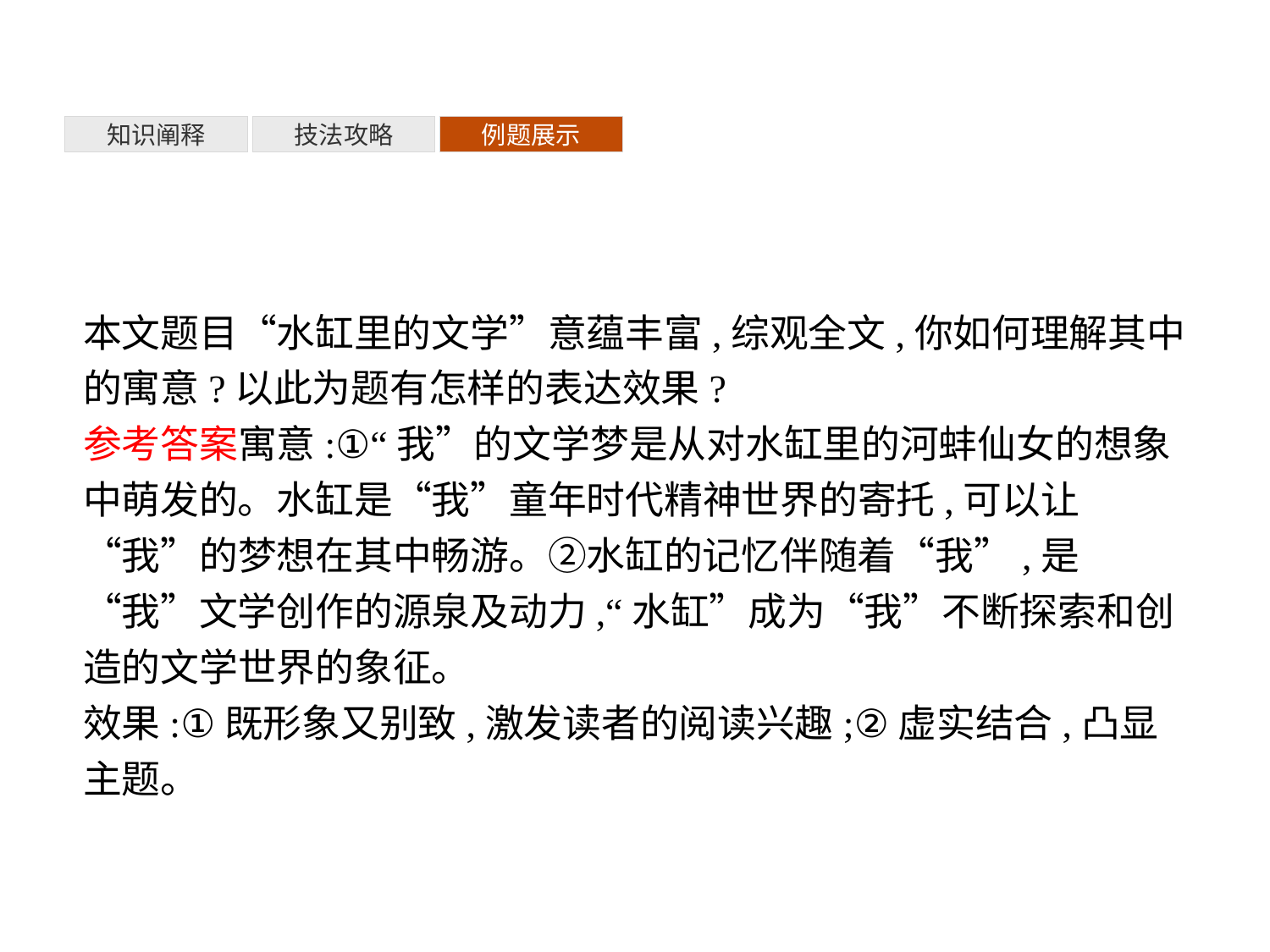

知识阐释
技法攻略
例题展示
本文题目“水缸里的文学”意蕴丰富,综观全文,你如何理解其中的寓意?以此为题有怎样的表达效果?
参考答案寓意:①“我”的文学梦是从对水缸里的河蚌仙女的想象中萌发的。水缸是“我”童年时代精神世界的寄托,可以让“我”的梦想在其中畅游。②水缸的记忆伴随着“我”,是“我”文学创作的源泉及动力,“水缸”成为“我”不断探索和创造的文学世界的象征。
效果:①既形象又别致,激发读者的阅读兴趣;②虚实结合,凸显主题。